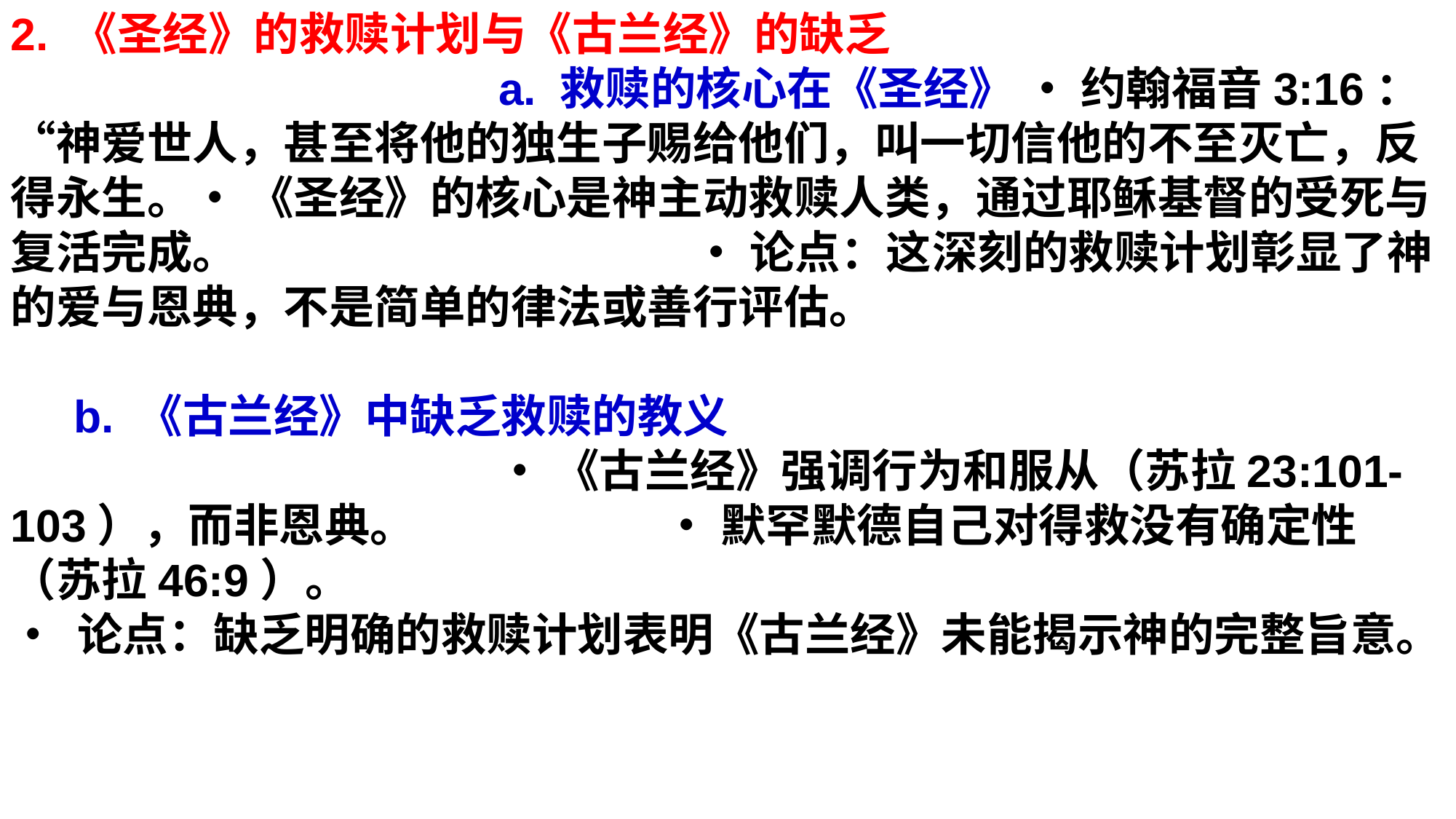

2. 《圣经》的救赎计划与《古兰经》的缺乏                                                                                                    a. 救赎的核心在《圣经》 • 约翰福音3:16：“神爱世人，甚至将他的独生子赐给他们，叫一切信他的不至灭亡，反得永生。• 《圣经》的核心是神主动救赎人类，通过耶稣基督的受死与复活完成。                                            • 论点：这深刻的救赎计划彰显了神的爱与恩典，不是简单的律法或善行评估。
                                                                                                                        b. 《古兰经》中缺乏救赎的教义                                                                                                                     • 《古兰经》强调行为和服从（苏拉23:101-103），而非恩典。                        • 默罕默德自己对得救没有确定性（苏拉46:9）。
• 论点：缺乏明确的救赎计划表明《古兰经》未能揭示神的完整旨意。